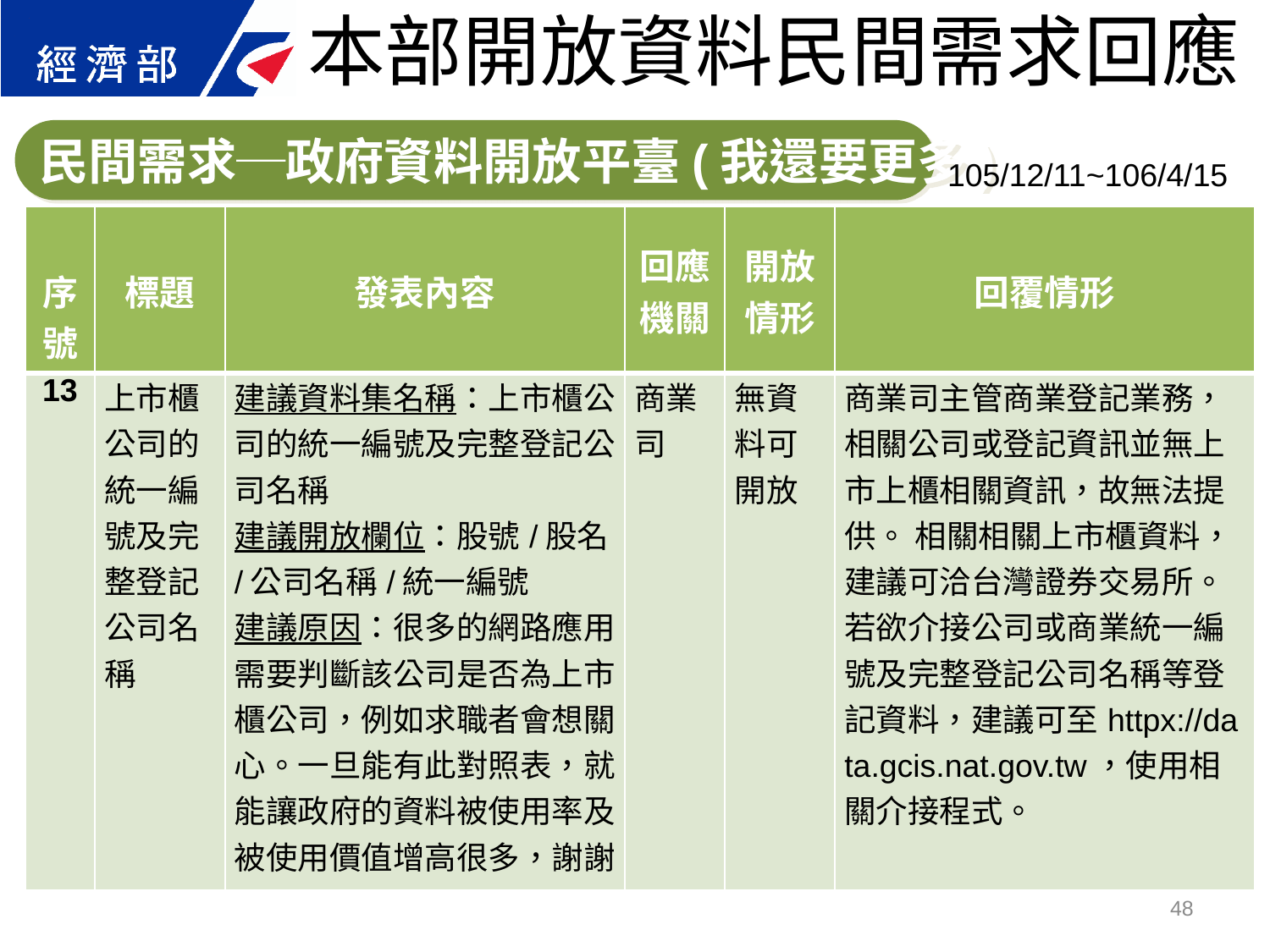

本部開放資料民間需求回應
民間需求─政府資料開放平臺(我還要更多)
105/12/11~106/4/15
| 序號 | 標題 | 發表內容 | 回應 機關 | 開放 情形 | 回覆情形 |
| --- | --- | --- | --- | --- | --- |
| 13 | 上市櫃公司的統一編號及完整登記公司名稱 | 建議資料集名稱：上市櫃公司的統一編號及完整登記公司名稱 建議開放欄位：股號/股名/公司名稱/統一編號 建議原因：很多的網路應用需要判斷該公司是否為上市櫃公司，例如求職者會想關心。一旦能有此對照表，就能讓政府的資料被使用率及被使用價值增高很多，謝謝。 | 商業司 | 無資料可開放 | 商業司主管商業登記業務，相關公司或登記資訊並無上市上櫃相關資訊，故無法提供。 相關相關上市櫃資料，建議可洽台灣證券交易所。 若欲介接公司或商業統一編號及完整登記公司名稱等登記資料，建議可至httpx://data.gcis.nat.gov.tw，使用相關介接程式。 |
48